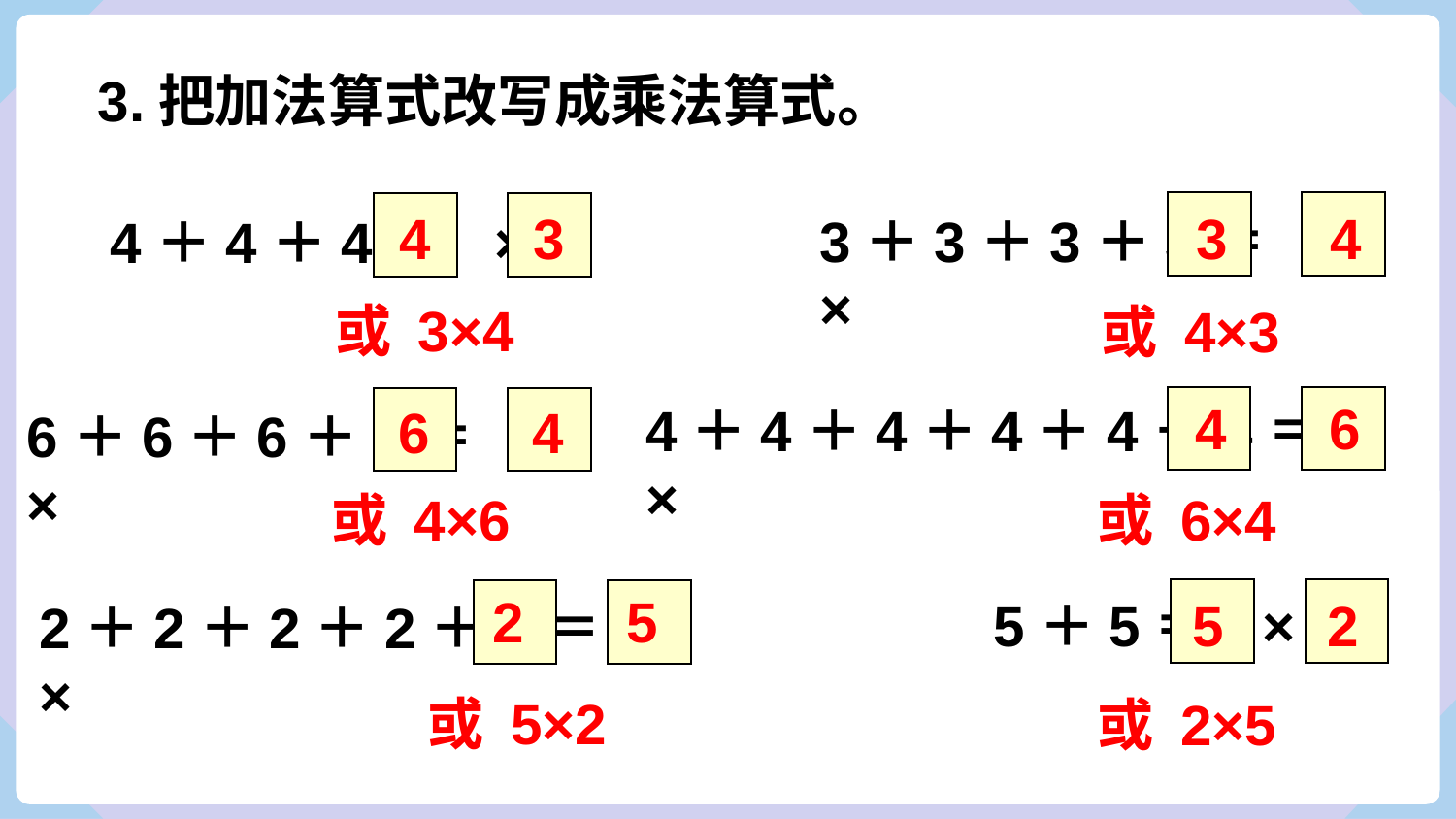

3.把加法算式改写成乘法算式。

3＋3＋3＋3＝   ×

4＋4＋4＝   ×
4
3
3
4
或 3×4
或 4×3
4
6

4＋4＋4＋4＋4＋4＝   ×

6＋6＋6＋6＝   ×
6
4
或 4×6
或 6×4
2
5

5＋5＝   ×

2＋2＋2＋2＋2＝   ×
5
2
或 5×2
或 2×5